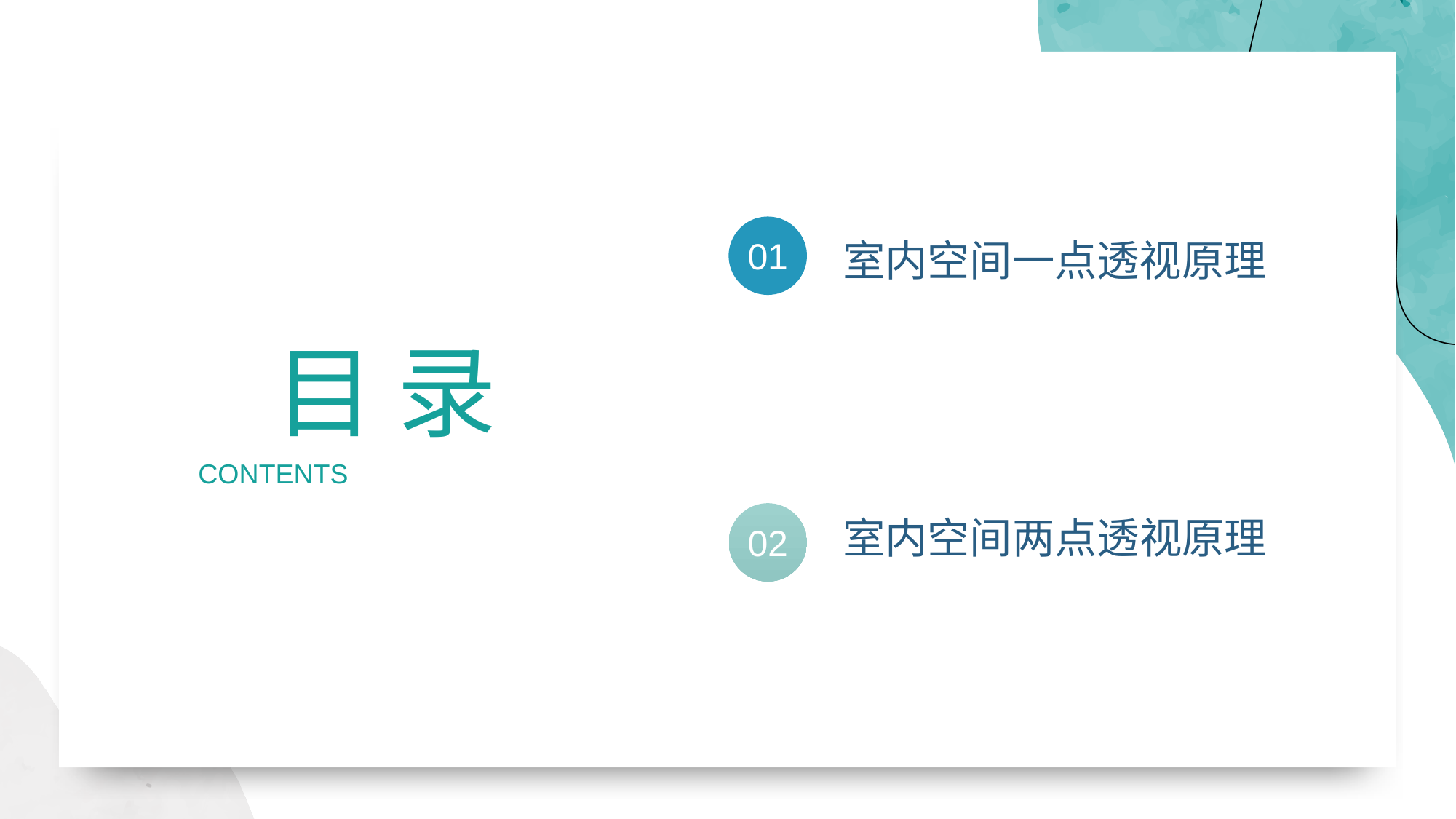

01
室内空间一点透视原理
目 录
CONTENTS

室内空间两点透视原理
02